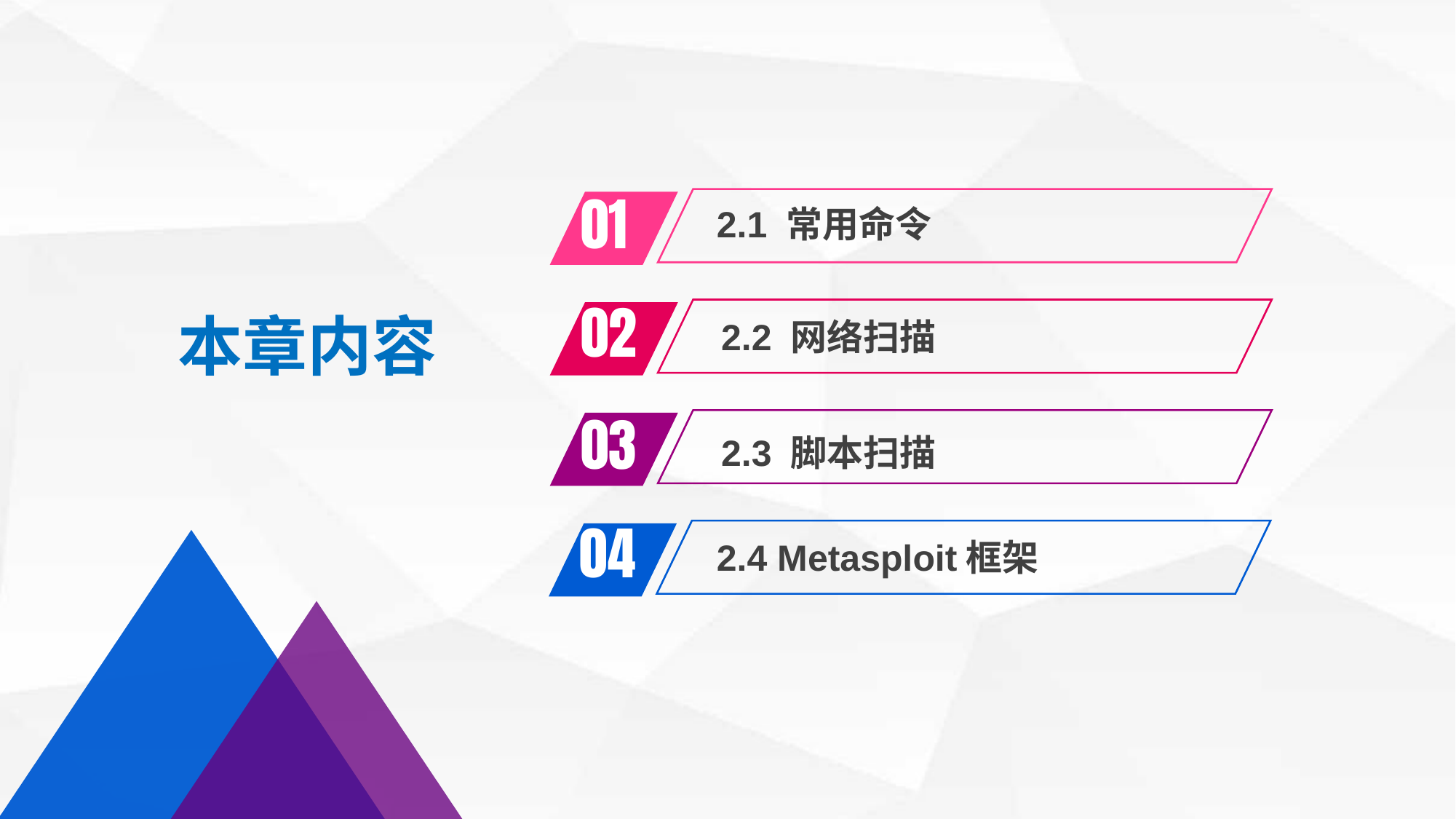

01

2.1 常用命令
02

2.2 网络扫描
本章内容

03

2.3 脚本扫描
04

2.4 Metasploit框架